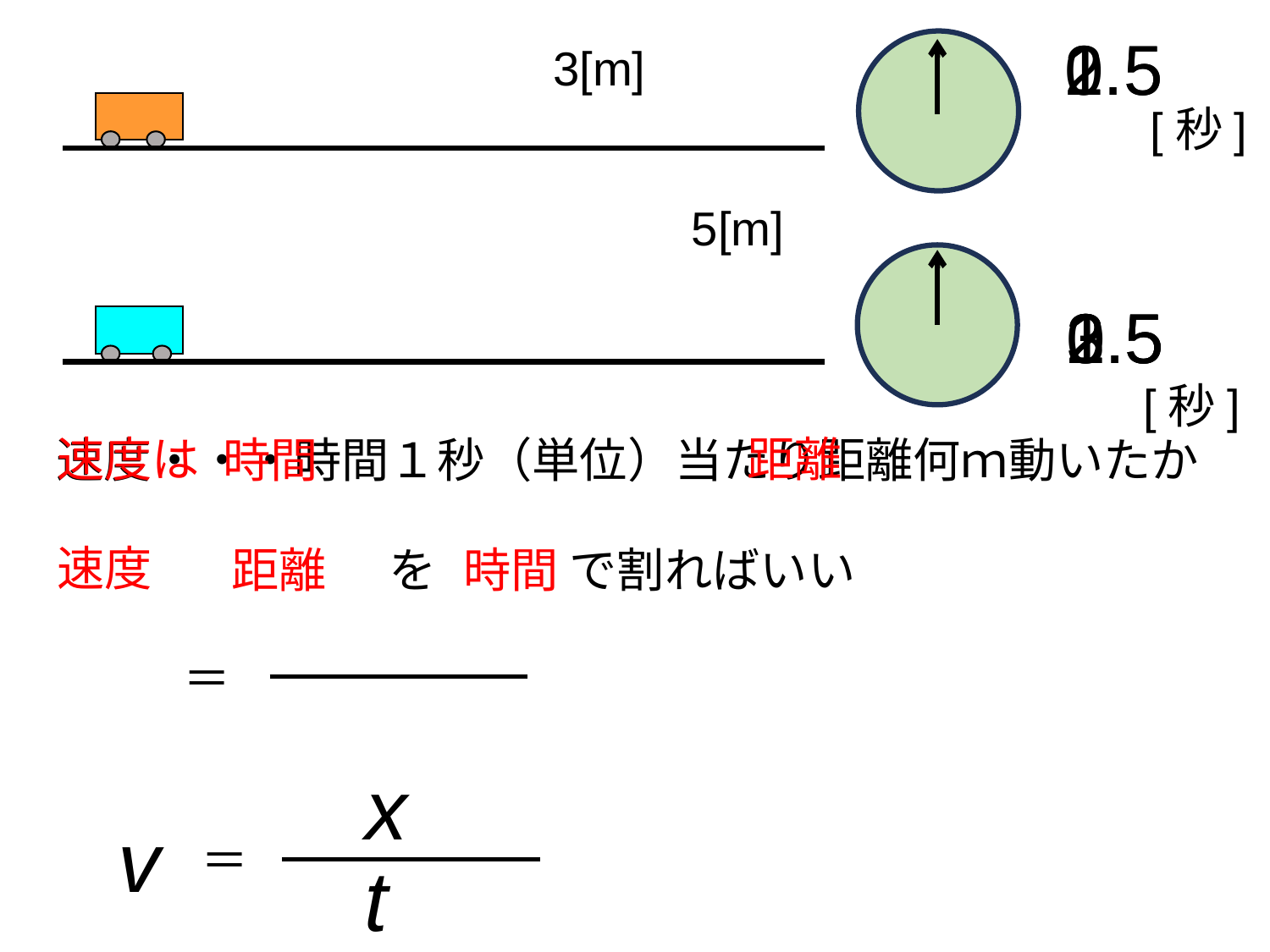

1
2
1.5
0.5

3[m]

[秒]
5[m]

1
2
3
1.5
2.5
0.5

[秒]
速度は
距離
速度・・・時間１秒（単位）当たり距離何ｍ動いたか
時間
速度
距離
時間
を
で割ればいい
＝
x
v
＝
t